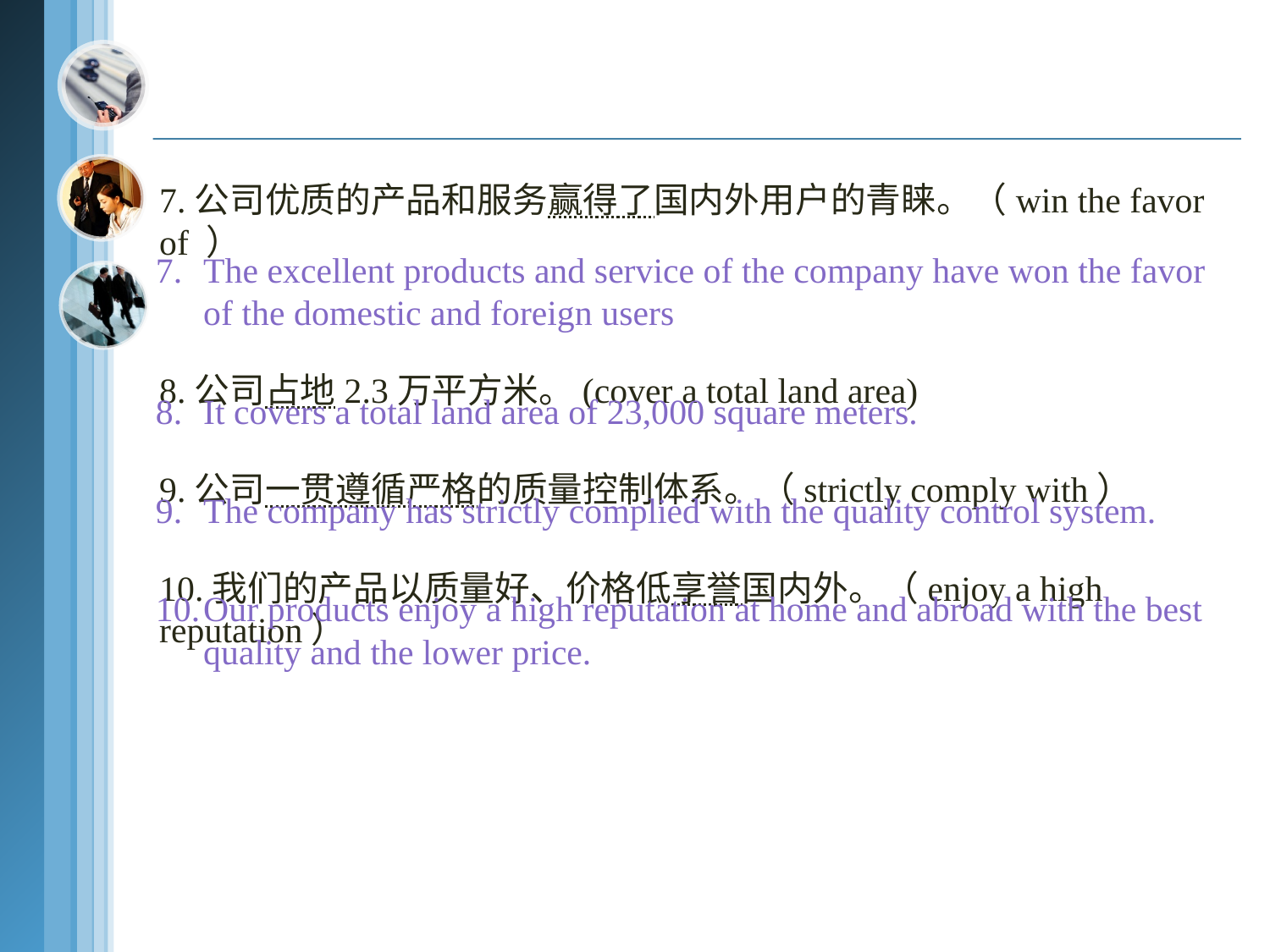

#
7.公司优质的产品和服务赢得了国内外用户的青睐。（win the favor of ）

8.公司占地2.3万平方米。(cover a total land area)

9.公司一贯遵循严格的质量控制体系。（strictly comply with）

10.我们的产品以质量好、价格低享誉国内外。（enjoy a high reputation）

7.	The excellent products and service of the company have won the favor of the domestic and foreign users

8.	It covers a total land area of 23,000 square meters.

9.	The company has strictly complied with the quality control system.

10.	Our products enjoy a high reputation at home and abroad with the best quality and the lower price.